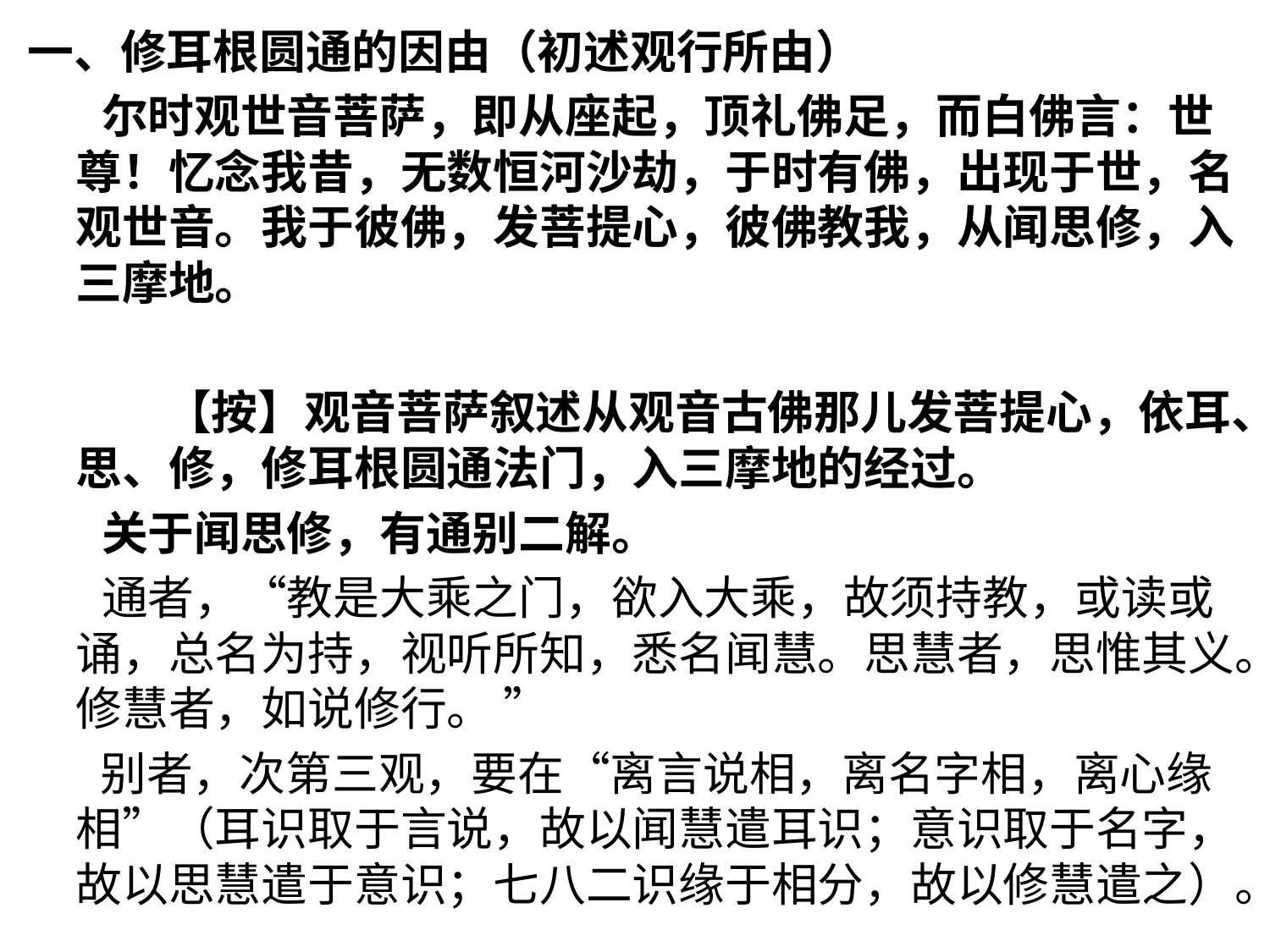

一、修耳根圆通的因由（初述观行所由）
      尔时观世音菩萨，即从座起，顶礼佛足，而白佛言：世尊！忆念我昔，无数恒河沙劫，于时有佛，出现于世，名观世音。我于彼佛，发菩提心，彼佛教我，从闻思修，入三摩地。

            【按】观音菩萨叙述从观音古佛那儿发菩提心，依耳、思、修，修耳根圆通法门，入三摩地的经过。
      关于闻思修，有通别二解。
      通者，“教是大乘之门，欲入大乘，故须持教，或读或诵，总名为持，视听所知，悉名闻慧。思慧者，思惟其义。修慧者，如说修行。 ”
      别者，次第三观，要在“离言说相，离名字相，离心缘相”（耳识取于言说，故以闻慧遣耳识；意识取于名字，故以思慧遣于意识；七八二识缘于相分，故以修慧遣之）。